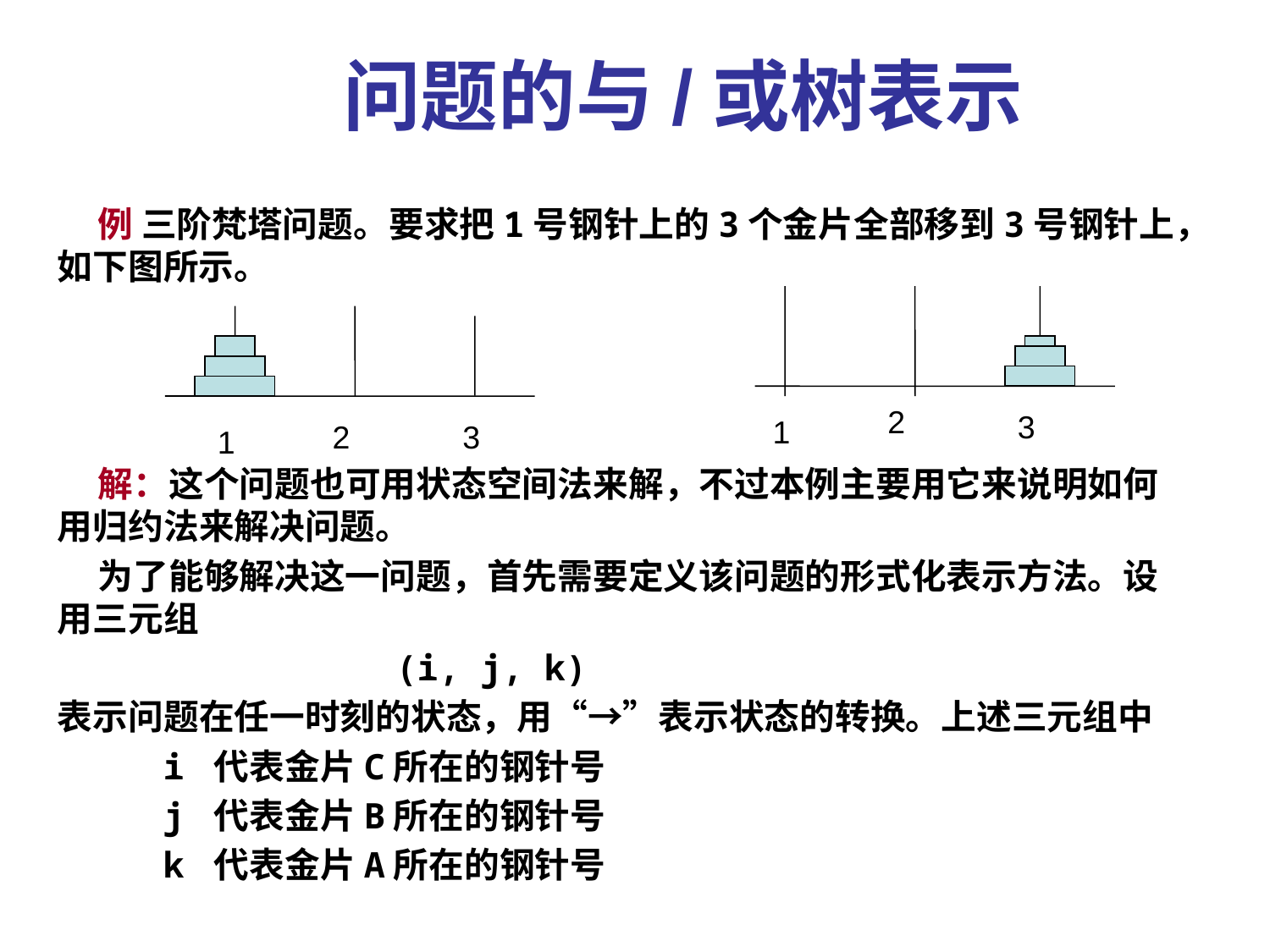

问题的与/或树表示
    例 三阶梵塔问题。要求把1号钢针上的3个金片全部移到3号钢针上，如下图所示。

    解：这个问题也可用状态空间法来解，不过本例主要用它来说明如何用归约法来解决问题。
    为了能够解决这一问题，首先需要定义该问题的形式化表示方法。设用三元组
                (i, j, k)
表示问题在任一时刻的状态，用“→”表示状态的转换。上述三元组中
     i 代表金片C所在的钢针号
     j 代表金片B所在的钢针号
     k 代表金片A所在的钢针号

2
3
1
2
3
1